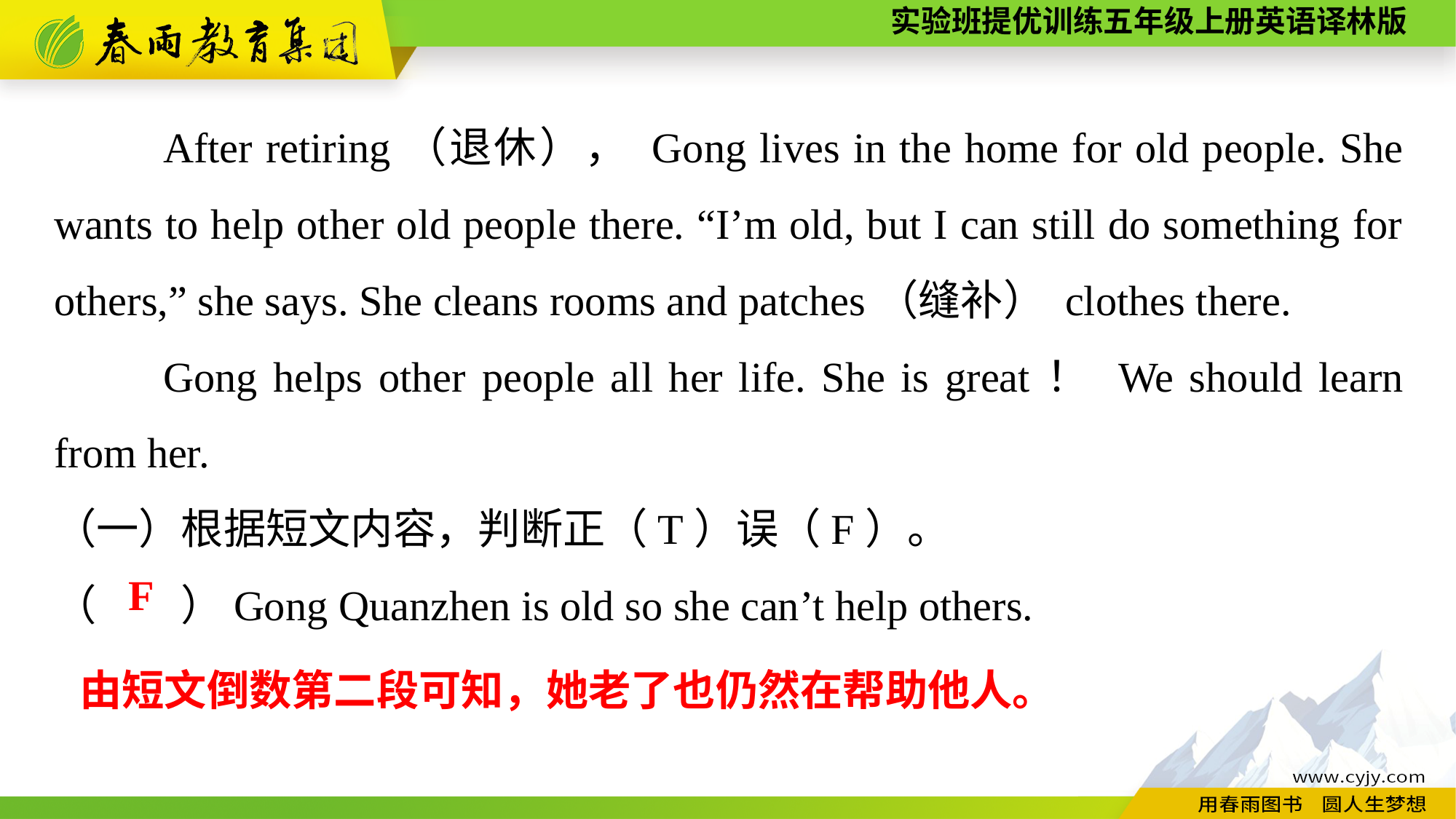

After retiring（退休）， Gong lives in the home for old people. She wants to help other old people there. “I’m old, but I can still do something for others,” she says. She cleans rooms and patches（缝补） clothes there.
	Gong helps other people all her life. She is great！ We should learn from her.
（一）根据短文内容，判断正（T）误（F）。
（　　）Gong Quanzhen is old so she can’t help others.
F
由短文倒数第二段可知，她老了也仍然在帮助他人。